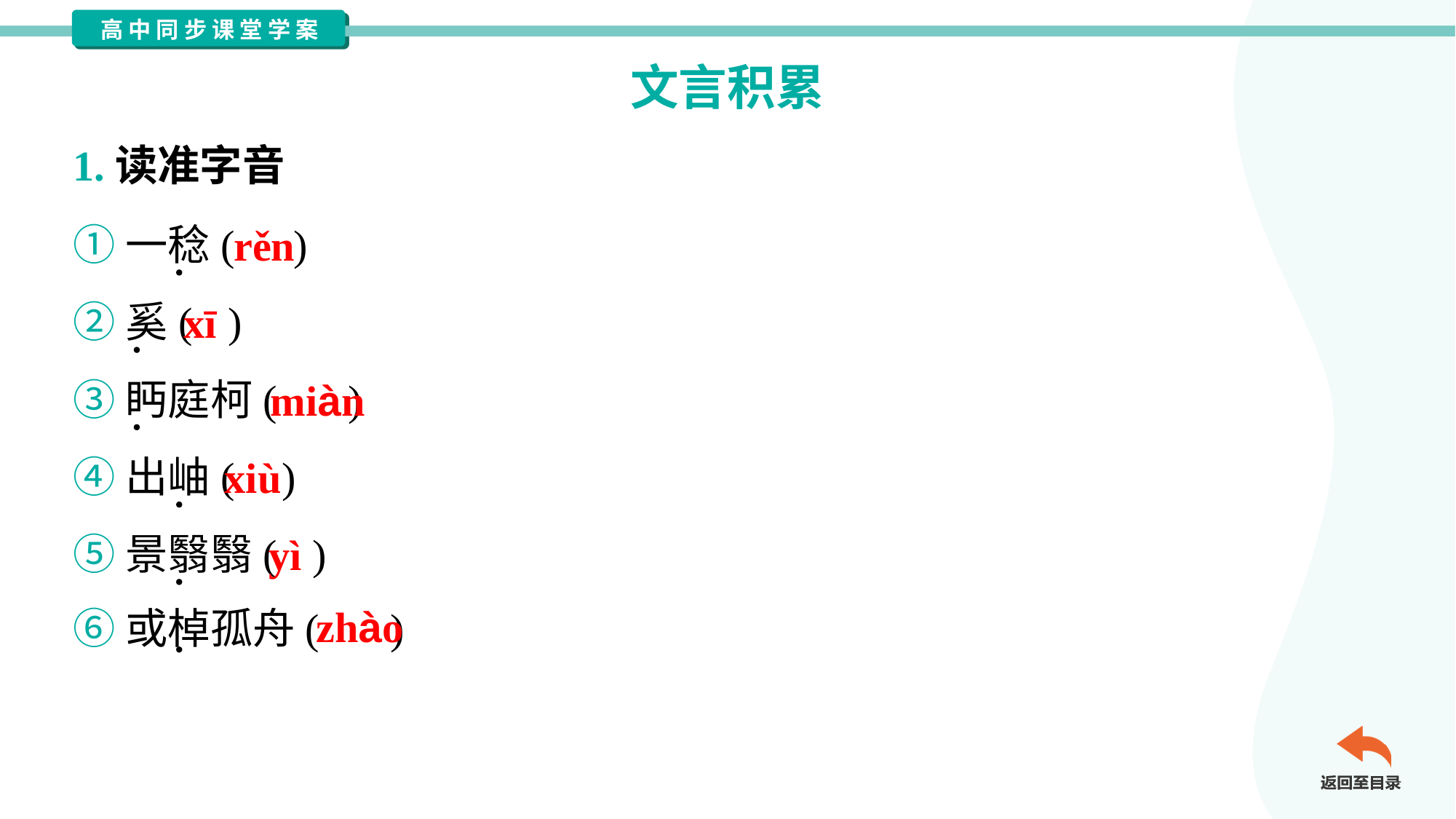

文言积累
1.读准字音
①一稔(     )
②奚(   )
③眄庭柯(      )
④出岫(    )
⑤景翳翳(   )
⑥或棹孤舟(      )
rěn
xī

miàn

xiù

yì

zhào